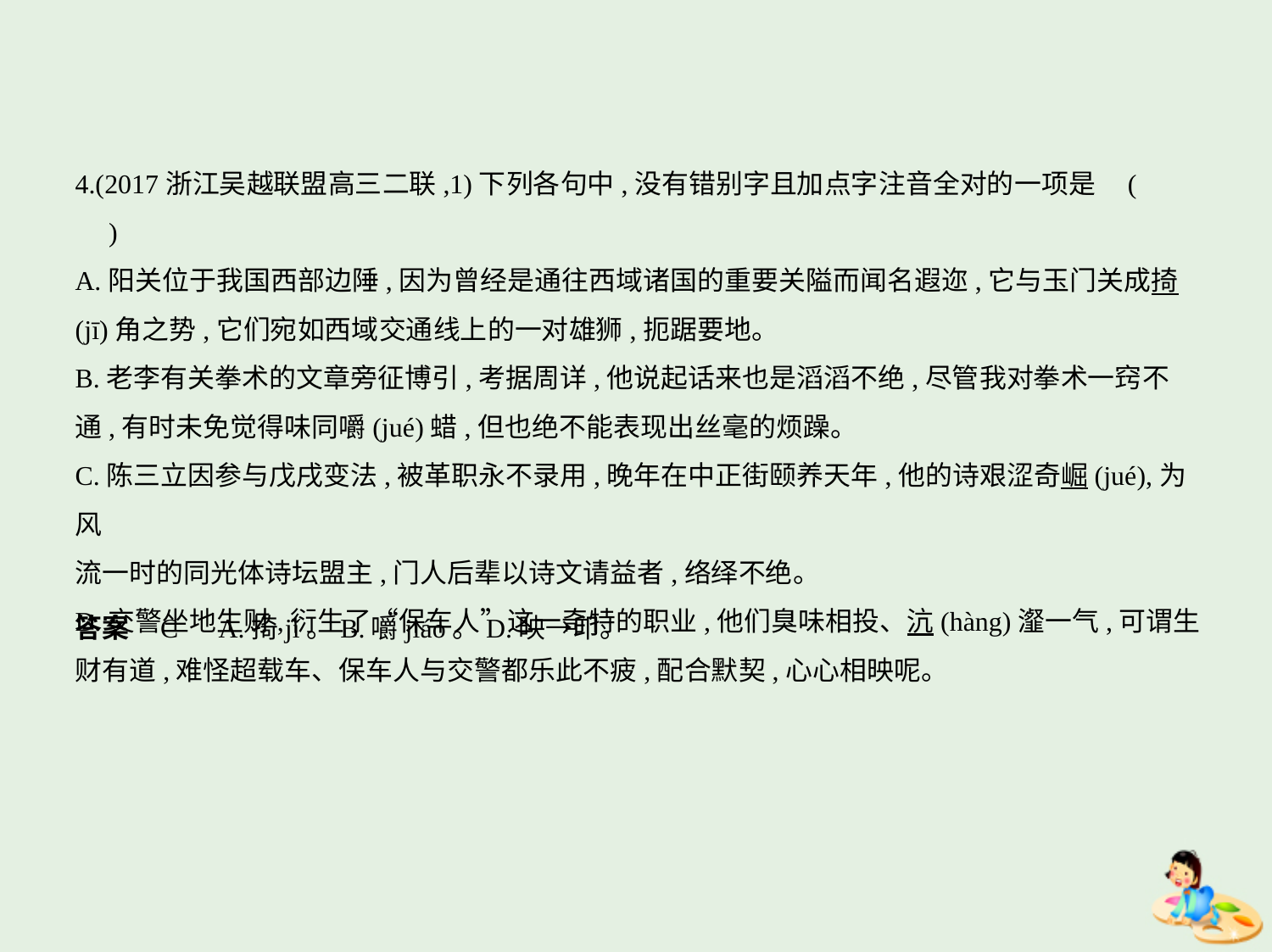

4.(2017浙江吴越联盟高三二联,1)下列各句中,没有错别字且加点字注音全对的一项是 (    　)
A.阳关位于我国西部边陲,因为曾经是通往西域诸国的重要关隘而闻名遐迩,它与玉门关成掎
(jī)角之势,它们宛如西域交通线上的一对雄狮,扼踞要地。
B.老李有关拳术的文章旁征博引,考据周详,他说起话来也是滔滔不绝,尽管我对拳术一窍不
通,有时未免觉得味同嚼(jué)蜡,但也绝不能表现出丝毫的烦躁。
C.陈三立因参与戊戌变法,被革职永不录用,晚年在中正街颐养天年,他的诗艰涩奇崛(jué),为风
流一时的同光体诗坛盟主,门人后辈以诗文请益者,络绎不绝。
D.交警坐地生财,衍生了“保车人”这一奇特的职业,他们臭味相投、沆(hàng)瀣一气,可谓生
财有道,难怪超载车、保车人与交警都乐此不疲,配合默契,心心相映呢。
答案    C　A.掎jǐ。B.嚼jiáo。D.映→印。